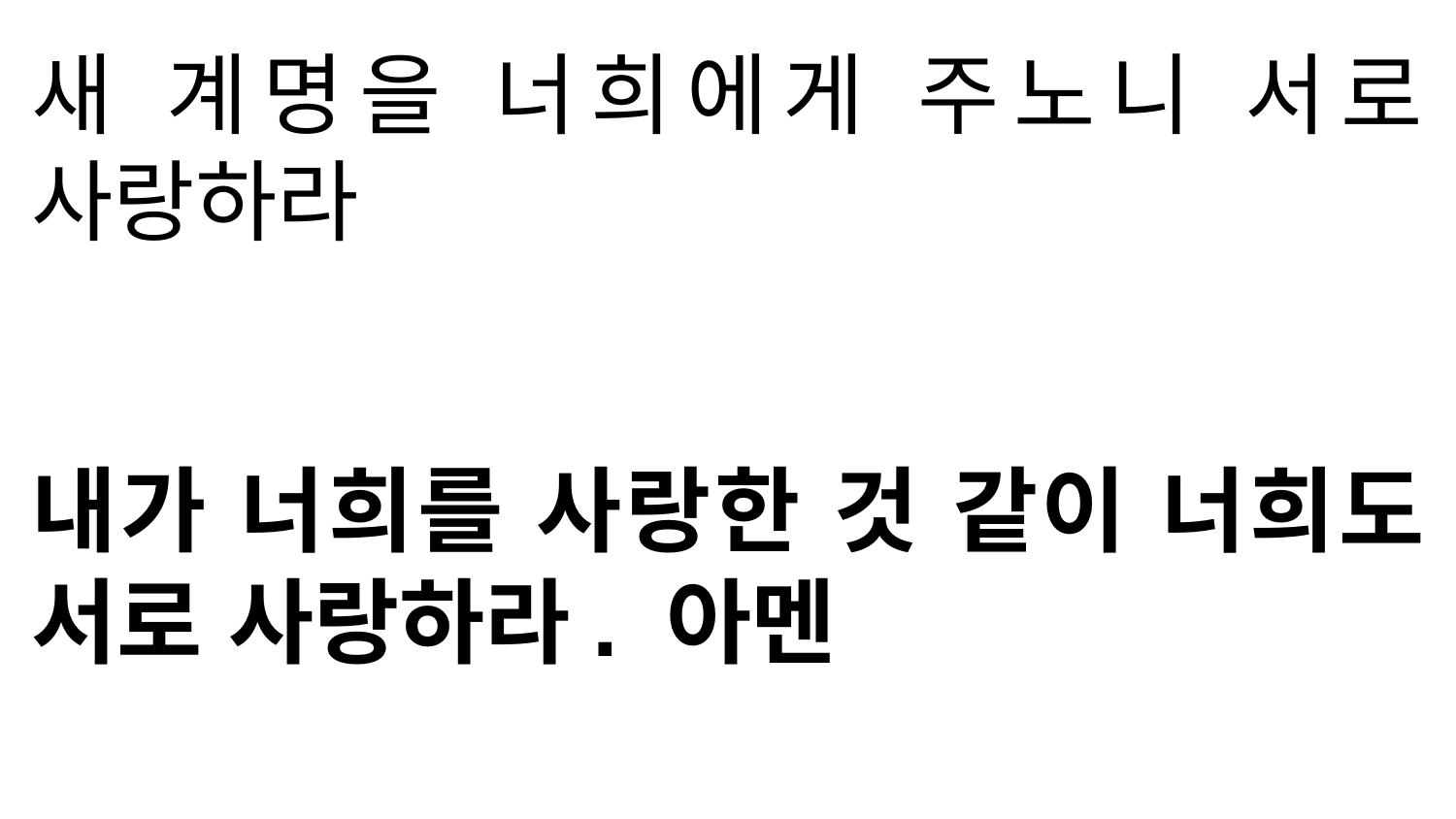

새 계명을 너희에게 주노니 서로 사랑하라
내가 너희를 사랑한 것 같이 너희도 서로 사랑하라. 아멘